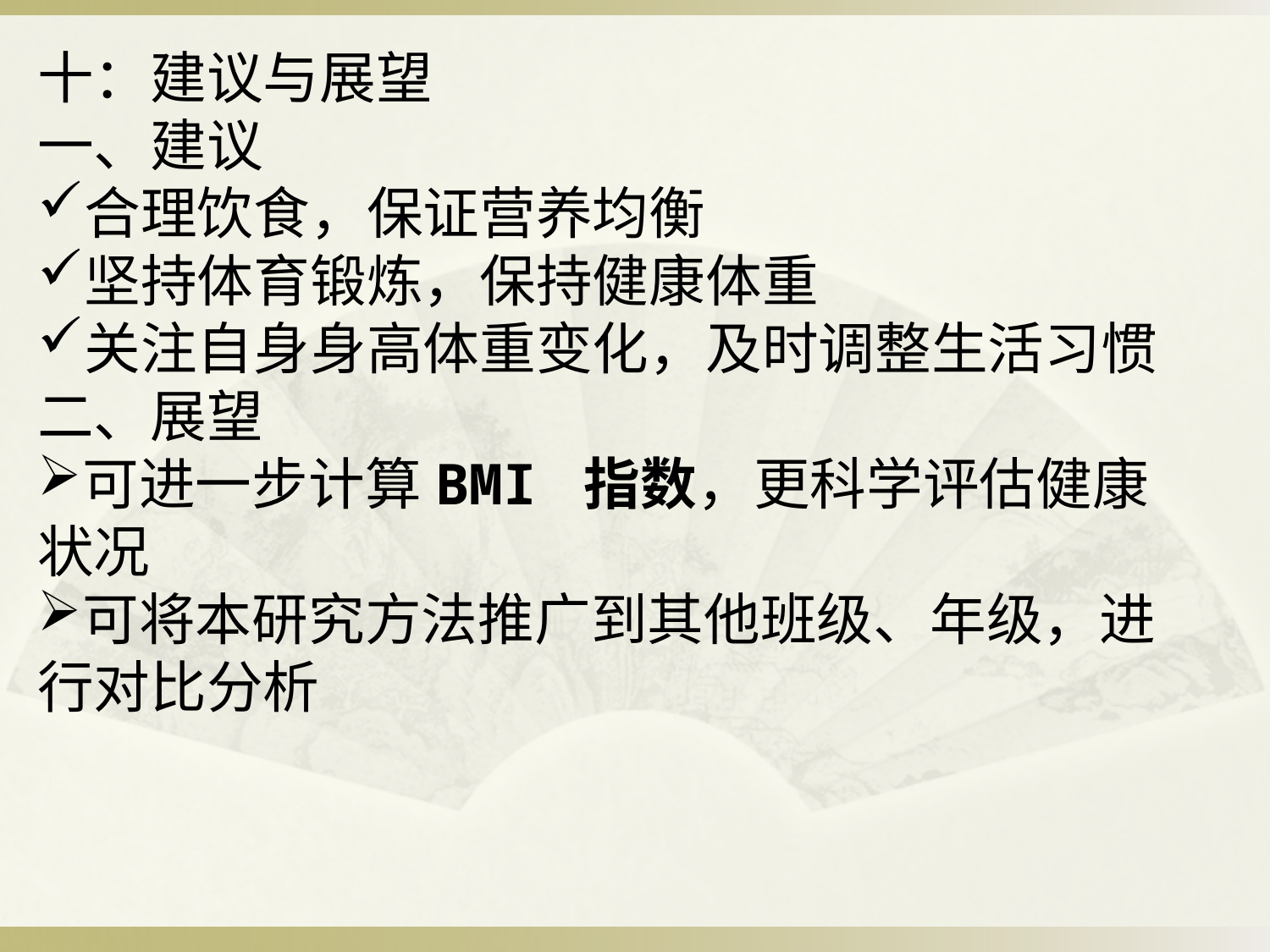

十：建议与展望
一、建议
合理饮食，保证营养均衡
坚持体育锻炼，保持健康体重
关注自身身高体重变化，及时调整生活习惯
二、展望
可进一步计算BMI 指数，更科学评估健康状况
可将本研究方法推广到其他班级、年级，进行对比分析